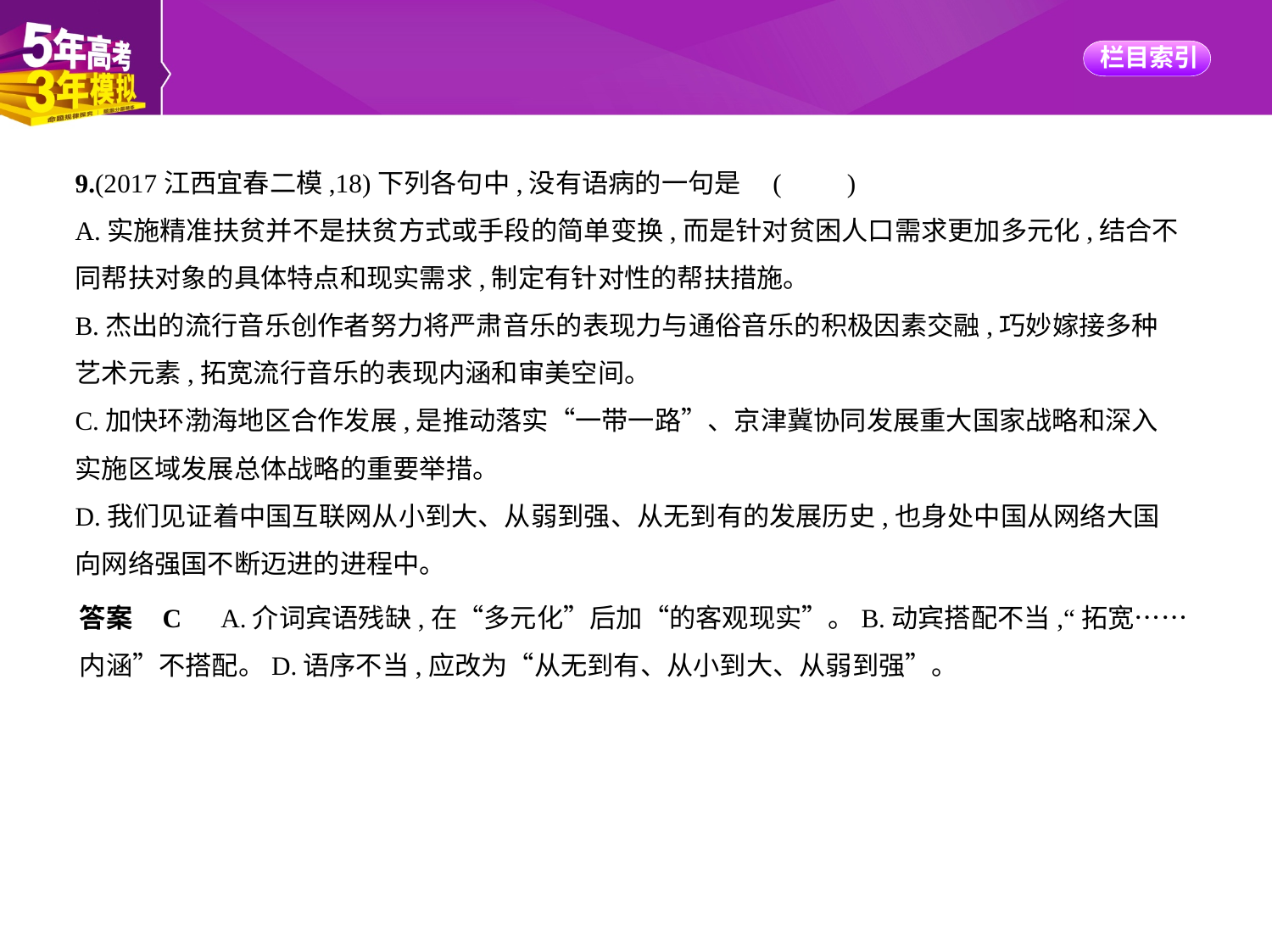

9.(2017江西宜春二模,18)下列各句中,没有语病的一句是 (　　)
A.实施精准扶贫并不是扶贫方式或手段的简单变换,而是针对贫困人口需求更加多元化,结合不
同帮扶对象的具体特点和现实需求,制定有针对性的帮扶措施。
B.杰出的流行音乐创作者努力将严肃音乐的表现力与通俗音乐的积极因素交融,巧妙嫁接多种
艺术元素,拓宽流行音乐的表现内涵和审美空间。
C.加快环渤海地区合作发展,是推动落实“一带一路”、京津冀协同发展重大国家战略和深入
实施区域发展总体战略的重要举措。
D.我们见证着中国互联网从小到大、从弱到强、从无到有的发展历史,也身处中国从网络大国
向网络强国不断迈进的进程中。
答案    C　A.介词宾语残缺,在“多元化”后加“的客观现实”。B.动宾搭配不当,“拓宽……
内涵”不搭配。D.语序不当,应改为“从无到有、从小到大、从弱到强”。